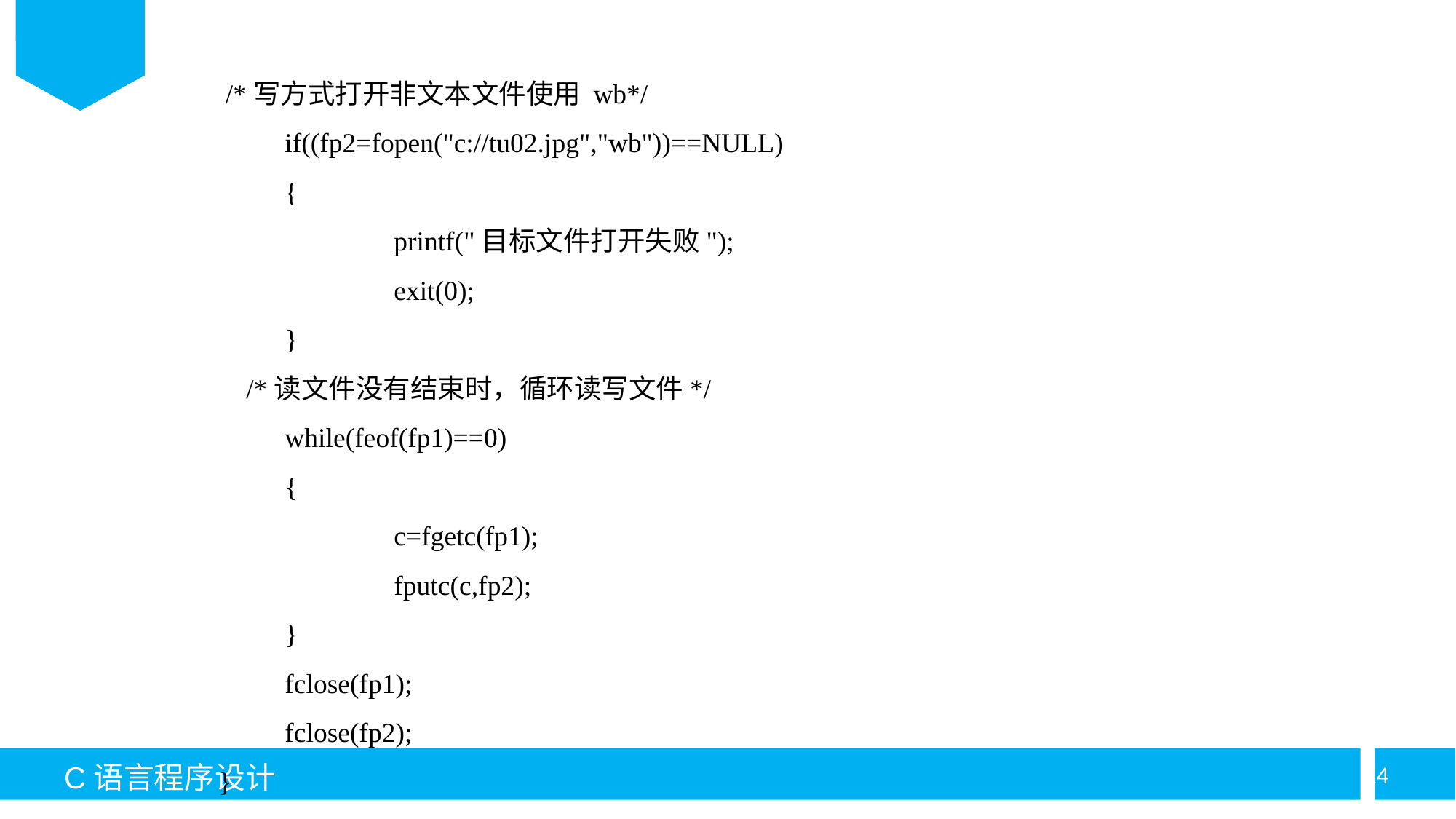

/*写方式打开非文本文件使用 wb*/
	if((fp2=fopen("c://tu02.jpg","wb"))==NULL)
	{
		printf("目标文件打开失败");
		exit(0);
	}
    /*读文件没有结束时，循环读写文件*/
	while(feof(fp1)==0)
	{
		c=fgetc(fp1);
		fputc(c,fp2);
	}
	fclose(fp1);
	fclose(fp2);
}